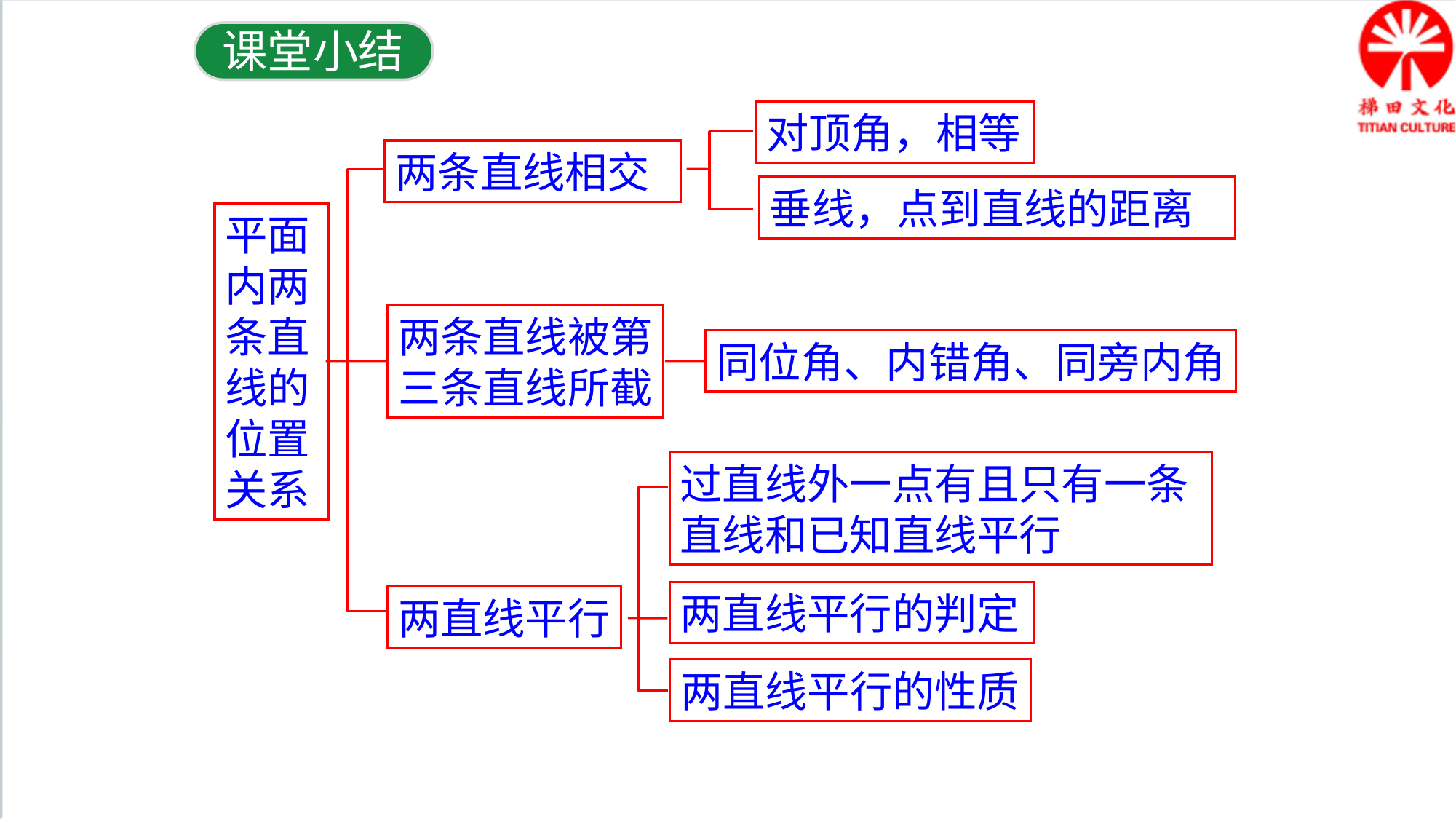

课堂小结

对顶角，相等

两条直线相交

垂线，点到直线的距离
平面内两条直线的位置关系
两条直线被第
三条直线所截
同位角、内错角、同旁内角

过直线外一点有且只有一条直线和已知直线平行

两直线平行的判定
两直线平行

两直线平行的性质